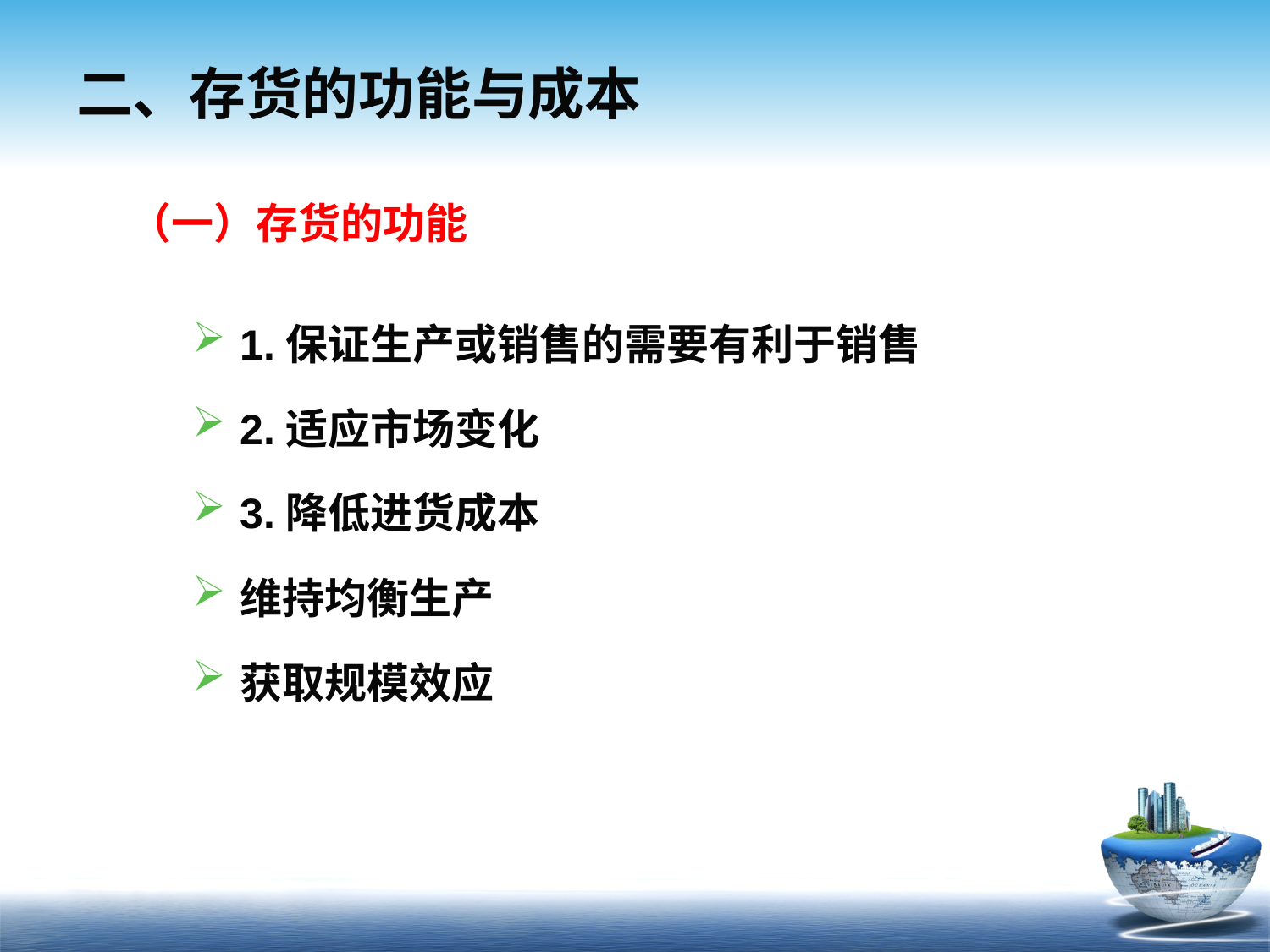

# 二、存货的功能与成本
（一）存货的功能
1.保证生产或销售的需要有利于销售
2.适应市场变化
3.降低进货成本
维持均衡生产
获取规模效应